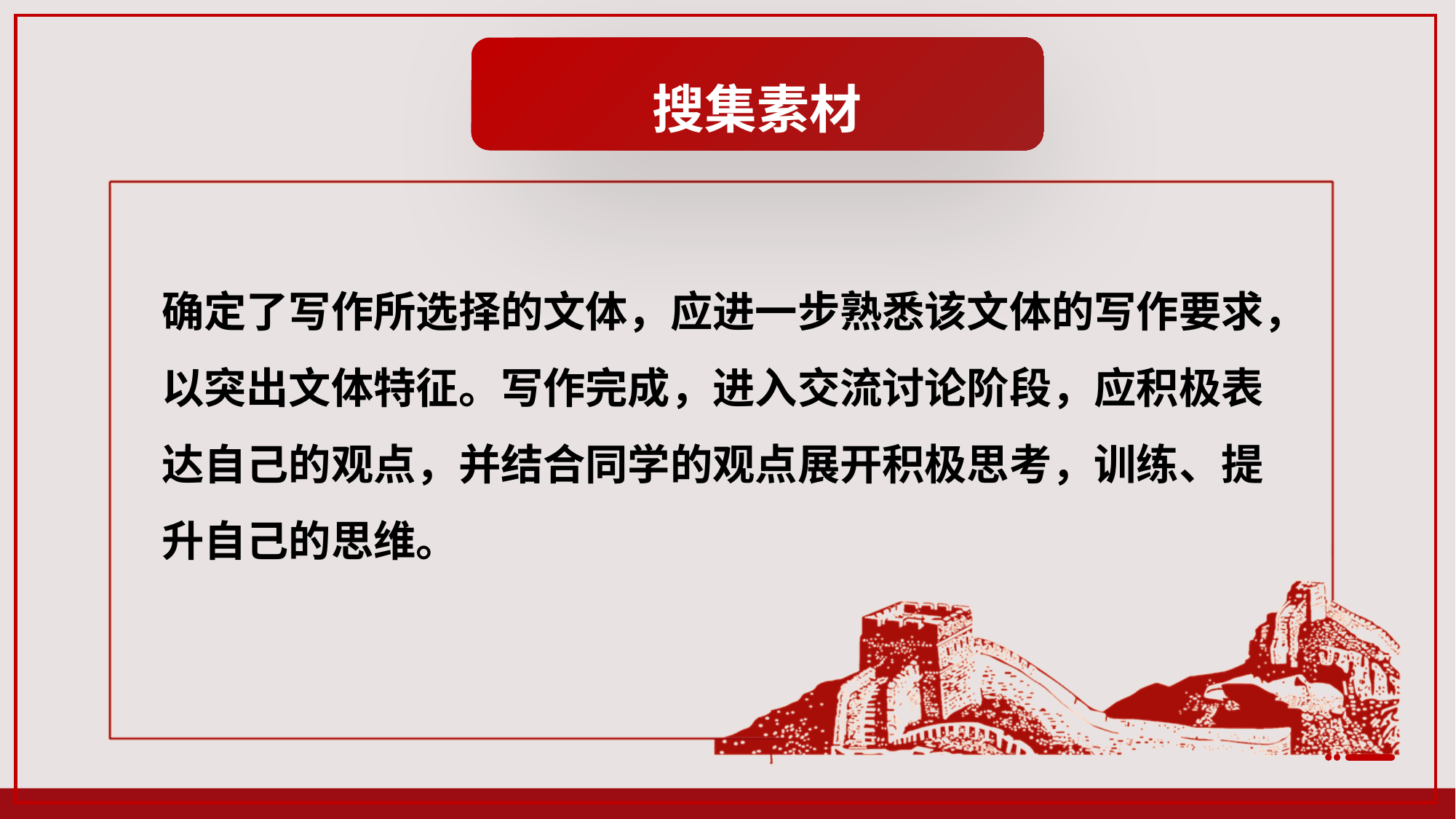

搜集素材
确定了写作所选择的文体，应进一步熟悉该文体的写作要求，以突出文体特征。写作完成，进入交流讨论阶段，应积极表达自己的观点，并结合同学的观点展开积极思考，训练、提升自己的思维。